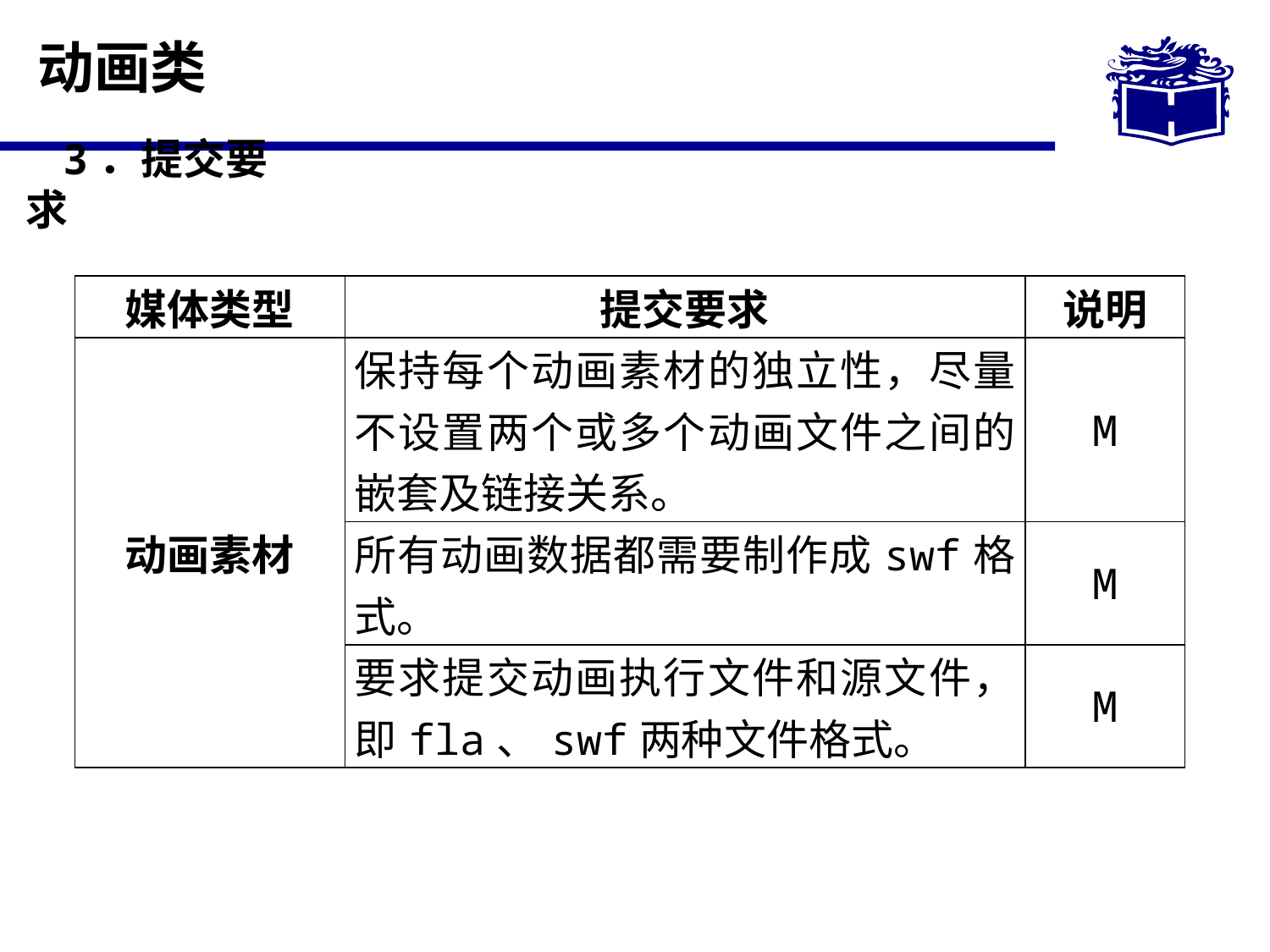

# 动画类
3．提交要求
| 媒体类型 | 提交要求 | 说明 |
| --- | --- | --- |
| 动画素材 | 保持每个动画素材的独立性，尽量不设置两个或多个动画文件之间的嵌套及链接关系。 | M |
|  | 所有动画数据都需要制作成swf格式。 | M |
|  | 要求提交动画执行文件和源文件，即fla、swf两种文件格式。 | M |